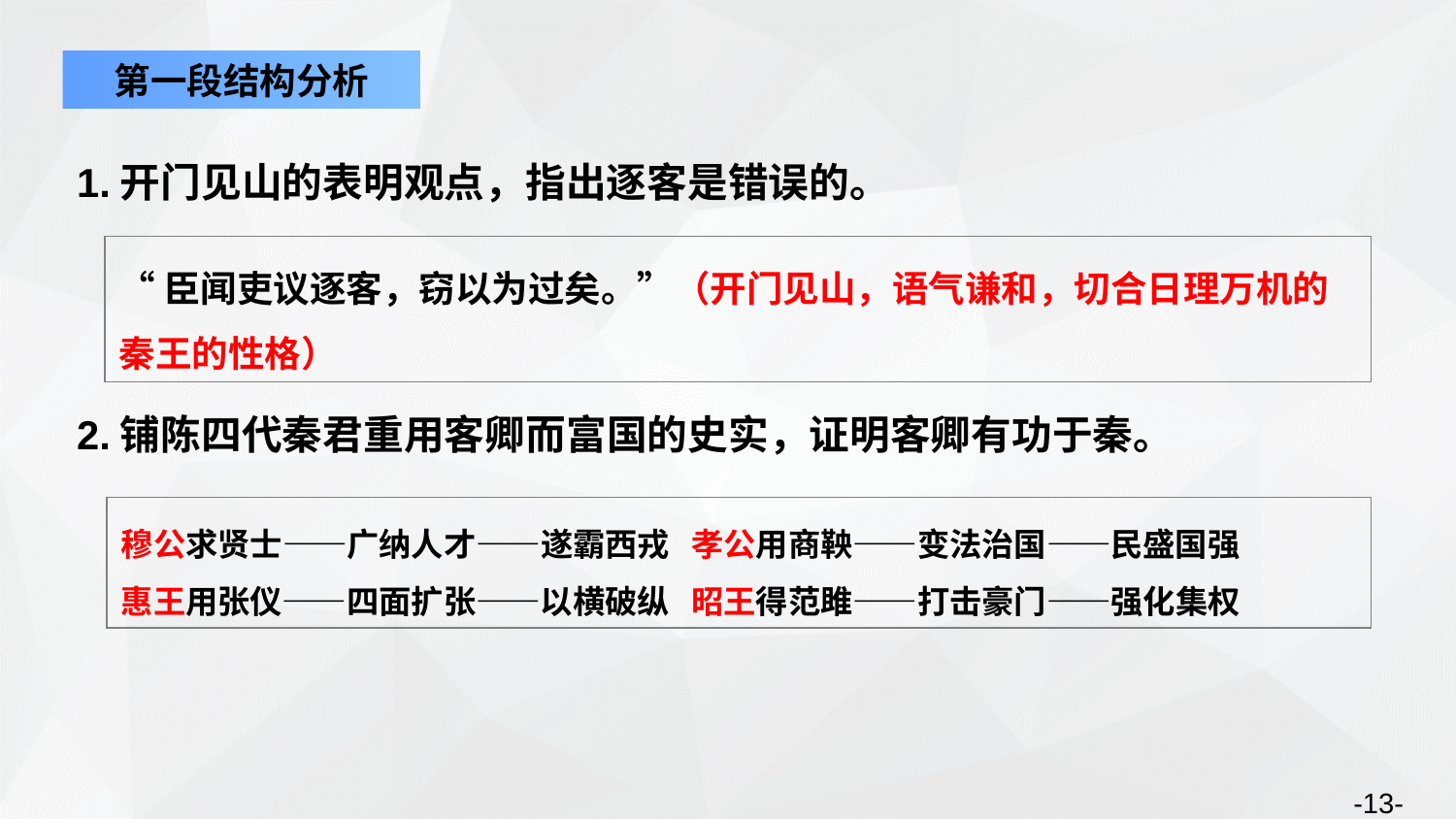

第一段结构分析
1.开门见山的表明观点，指出逐客是错误的。
“臣闻吏议逐客，窃以为过矣。”（开门见山，语气谦和，切合日理万机的秦王的性格）
2.铺陈四代秦君重用客卿而富国的史实，证明客卿有功于秦。
穆公求贤士——广纳人才——遂霸西戎   孝公用商鞅——变法治国——民盛国强
惠王用张仪——四面扩张——以横破纵   昭王得范雎——打击豪门——强化集权
-13-